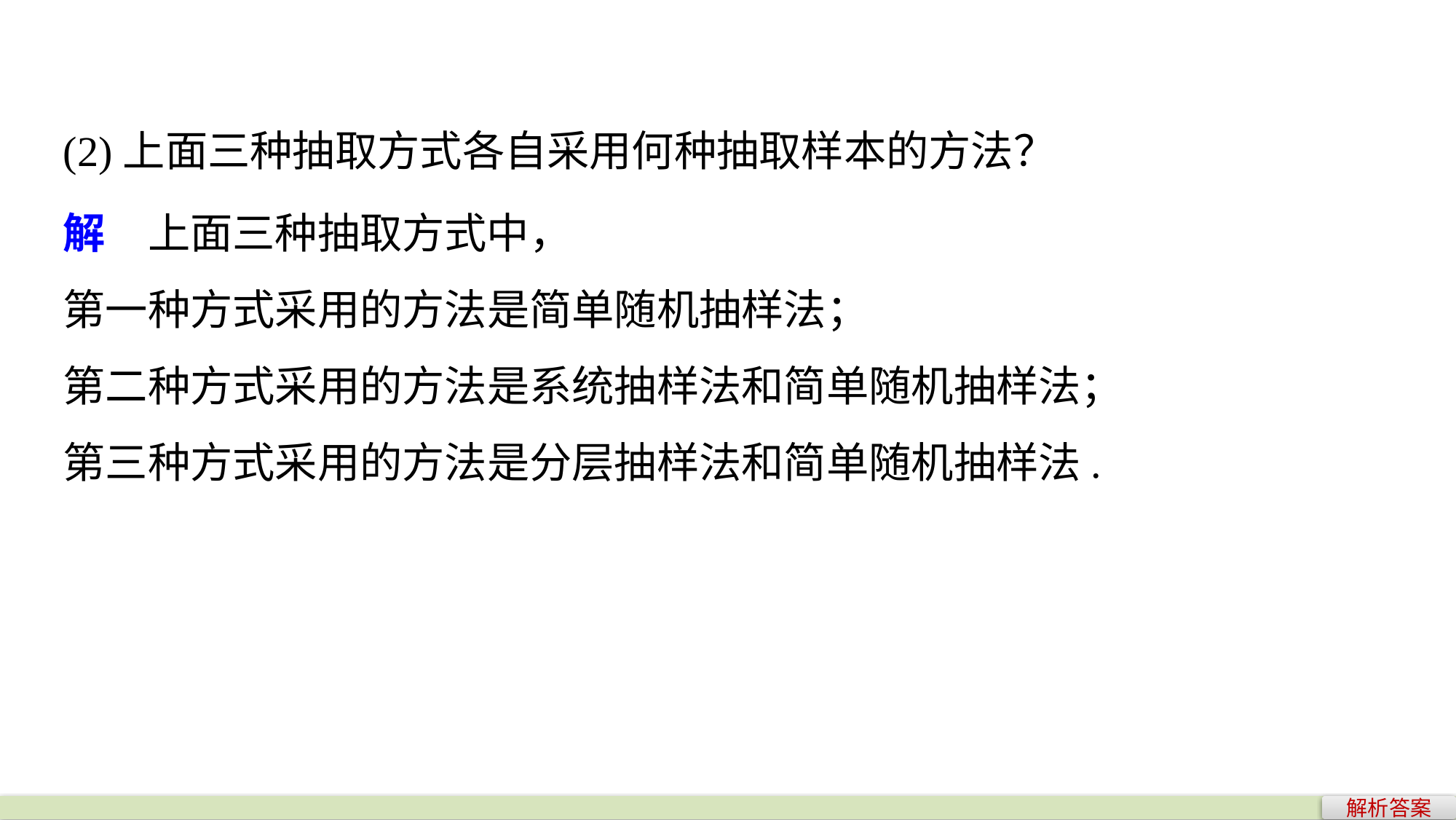

(2)上面三种抽取方式各自采用何种抽取样本的方法？
解　上面三种抽取方式中，
第一种方式采用的方法是简单随机抽样法；
第二种方式采用的方法是系统抽样法和简单随机抽样法；
第三种方式采用的方法是分层抽样法和简单随机抽样法.
解析答案